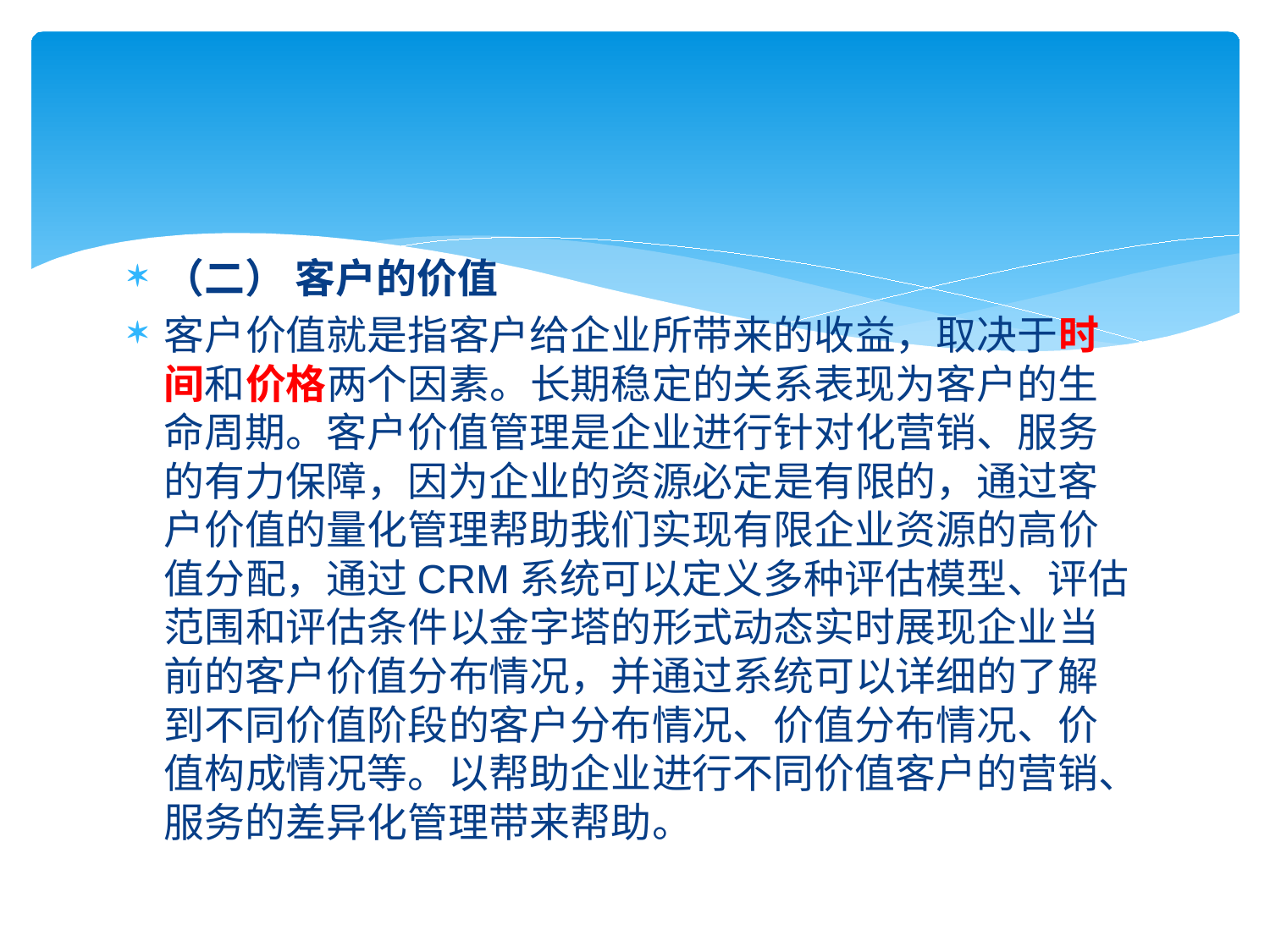

（二） 客户的价值
客户价值就是指客户给企业所带来的收益，取决于时间和价格两个因素。长期稳定的关系表现为客户的生命周期。客户价值管理是企业进行针对化营销、服务的有力保障，因为企业的资源必定是有限的，通过客户价值的量化管理帮助我们实现有限企业资源的高价值分配，通过CRM系统可以定义多种评估模型、评估范围和评估条件以金字塔的形式动态实时展现企业当前的客户价值分布情况，并通过系统可以详细的了解到不同价值阶段的客户分布情况、价值分布情况、价值构成情况等。以帮助企业进行不同价值客户的营销、服务的差异化管理带来帮助。